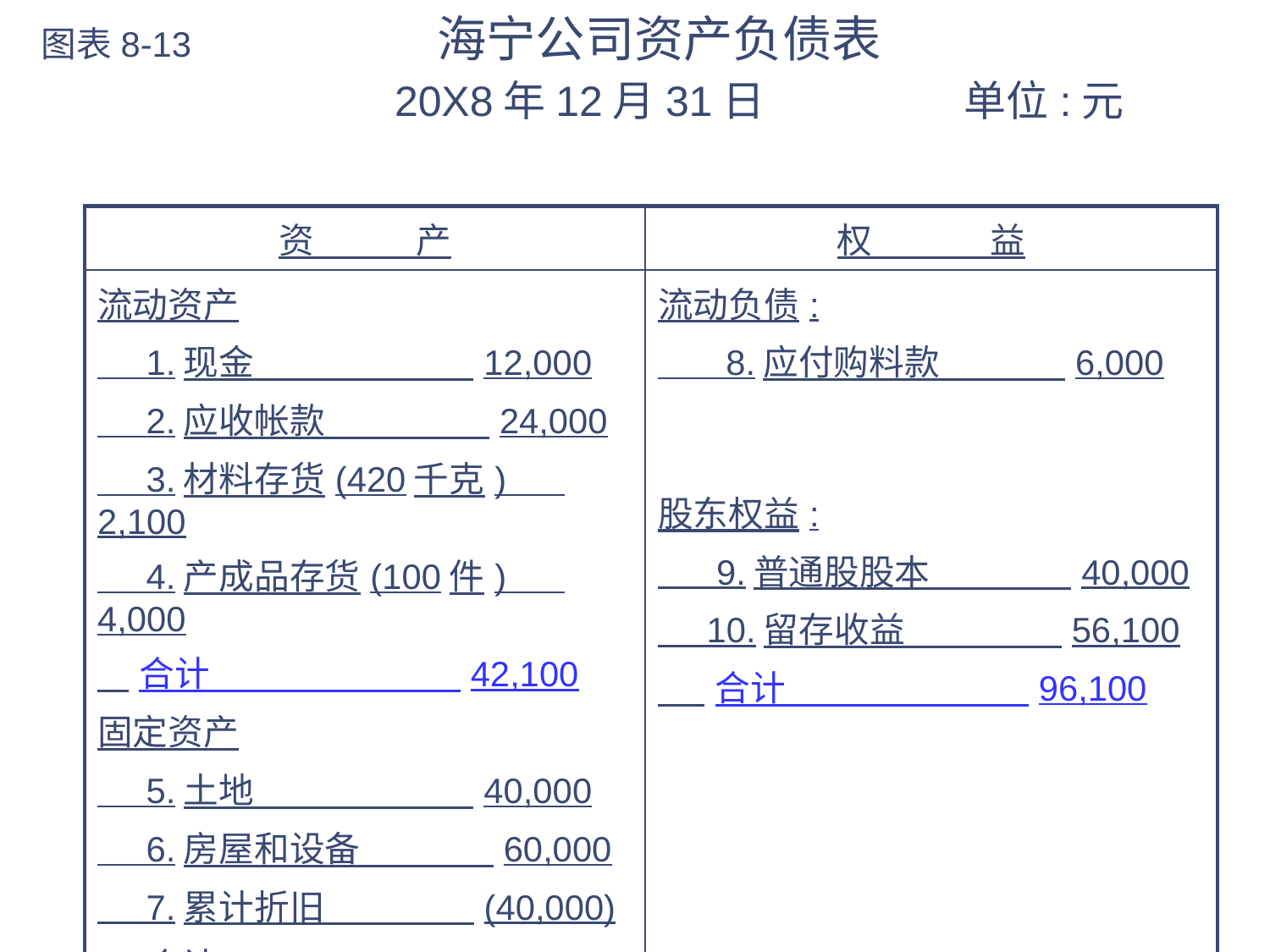

# 图表8-13                 海宁公司资产负债表 20X8年12月31日                     单位:元
| 资 产 | 权 益 |
| --- | --- |
| 流动资产 1.现金 12,000 2.应收帐款 24,000 3.材料存货(420千克) 2,100 4.产成品存货(100件) 4,000 合计 42,100 固定资产 5.土地 40,000 6.房屋和设备 60,000 7.累计折旧 (40,000) 合计 60,000 | 流动负债: 8.应付购料款 6,000 股东权益: 9.普通股股本 40,000 10.留存收益 56,100 合计 96,100 |
| 资产总计 102,100 | 权益总计 102100 |